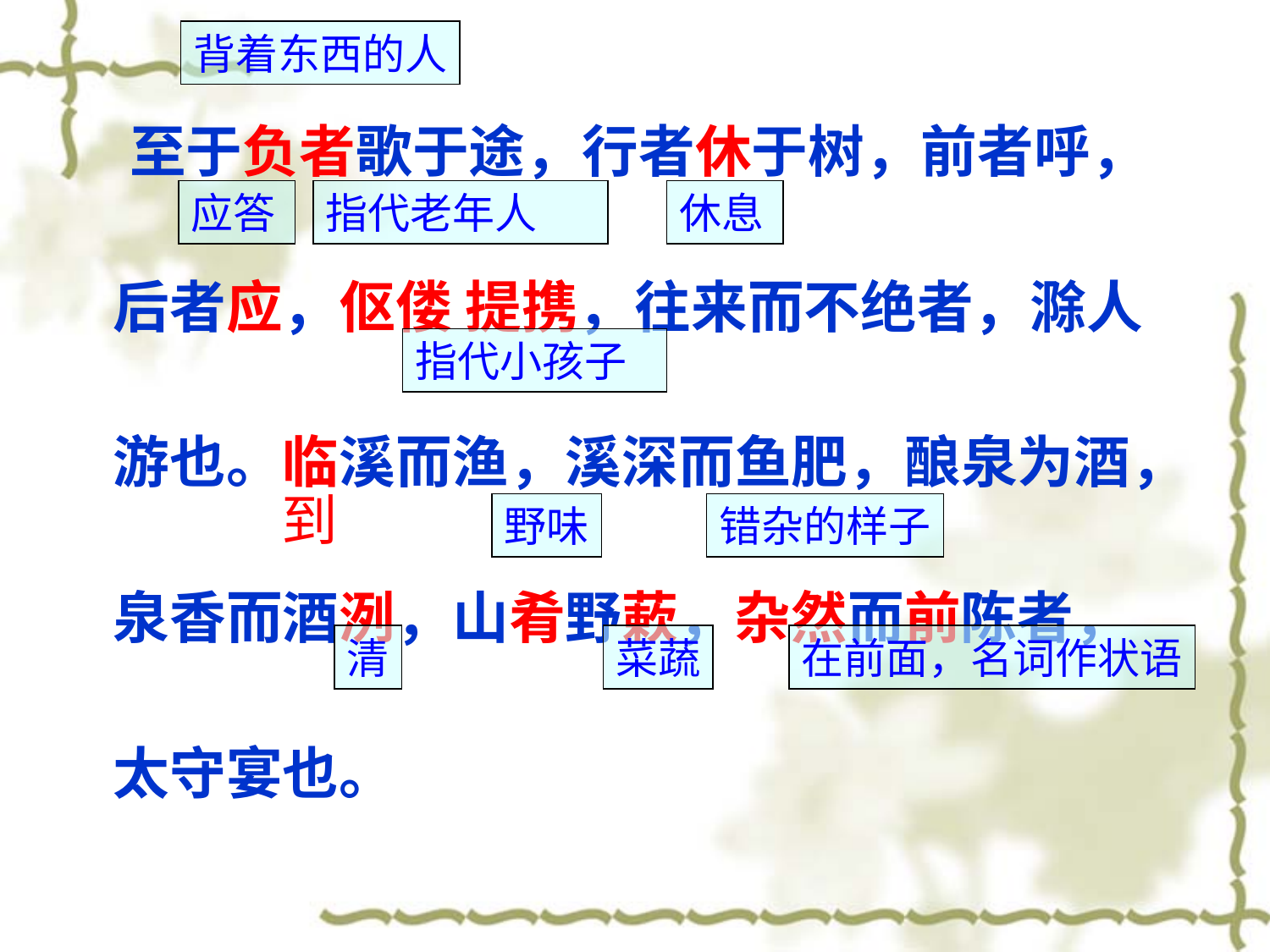

至于负者歌于途，行者休于树，前者呼，后者应，伛偻 提携，往来而不绝者，滁人游也。临溪而渔，溪深而鱼肥，酿泉为酒，泉香而酒洌，山肴野蔌，杂然而前陈者，太守宴也。
背着东西的人
应答
指代老年人
休息
指代小孩子
到
野味
错杂的样子
清
菜蔬
在前面，名词作状语